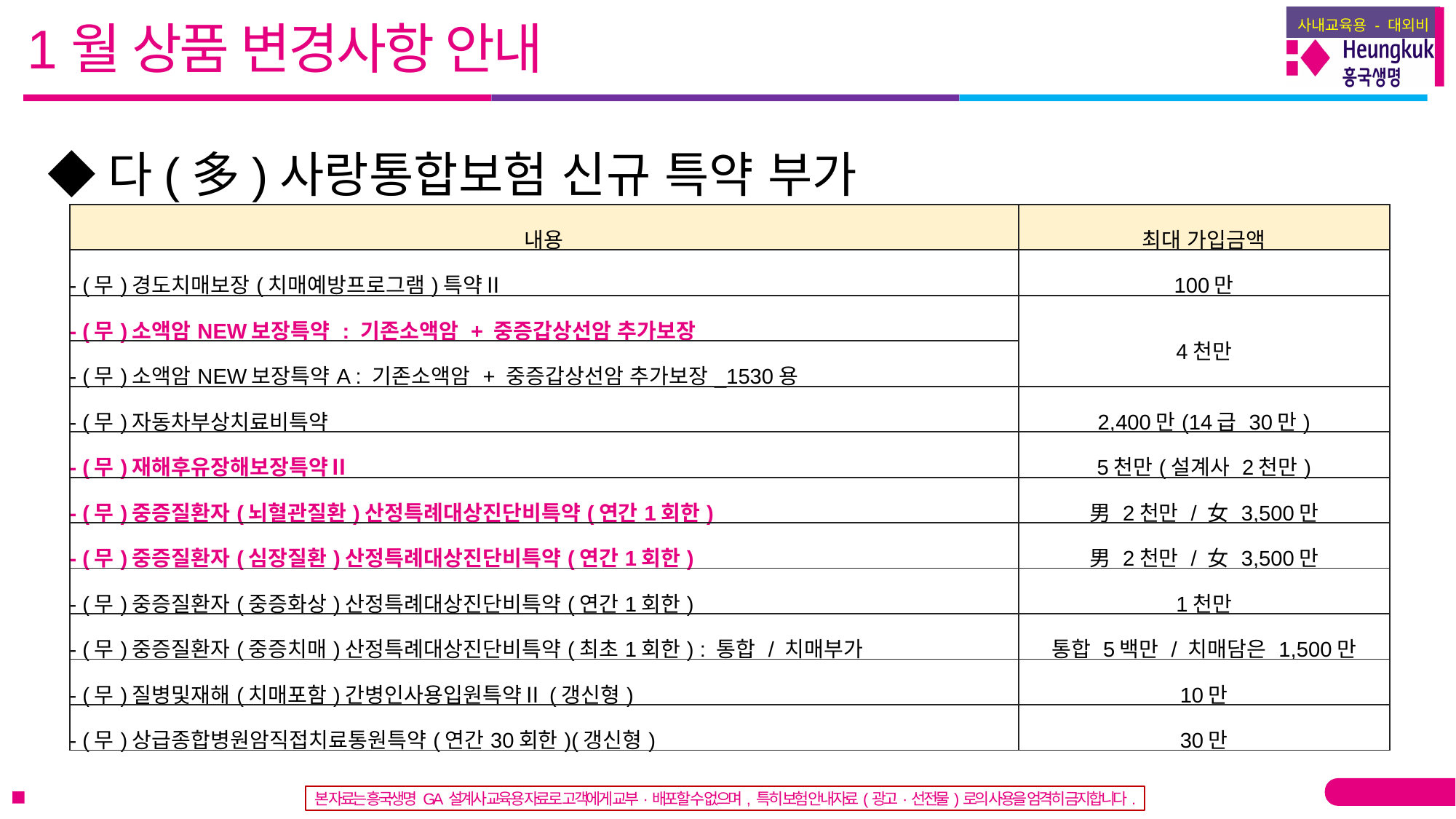

1월 상품 변경사항 안내
◆다(多)사랑통합보험 신규 특약 부가
| 내용 | 최대 가입금액 |
| --- | --- |
| - (무)경도치매보장(치매예방프로그램)특약Ⅱ | 100만 |
| - (무)소액암NEW보장특약 : 기존소액암 + 중증갑상선암 추가보장 | 4천만 |
| - (무)소액암NEW보장특약A : 기존소액암 + 중증갑상선암 추가보장\_1530용 |  |
| - (무)자동차부상치료비특약 | 2,400만(14급 30만) |
| - (무)재해후유장해보장특약Ⅱ | 5천만(설계사 2천만) |
| - (무)중증질환자(뇌혈관질환)산정특례대상진단비특약(연간1회한) | 男 2천만 / 女 3,500만 |
| - (무)중증질환자(심장질환)산정특례대상진단비특약(연간1회한) | 男 2천만 / 女 3,500만 |
| - (무)중증질환자(중증화상)산정특례대상진단비특약(연간1회한) | 1천만 |
| - (무)중증질환자(중증치매)산정특례대상진단비특약(최초1회한) : 통합 / 치매부가 | 통합 5백만 / 치매담은 1,500만 |
| - (무)질병및재해(치매포함)간병인사용입원특약Ⅱ(갱신형) | 10만 |
| - (무)상급종합병원암직접치료통원특약(연간30회한)(갱신형) | 30만 |